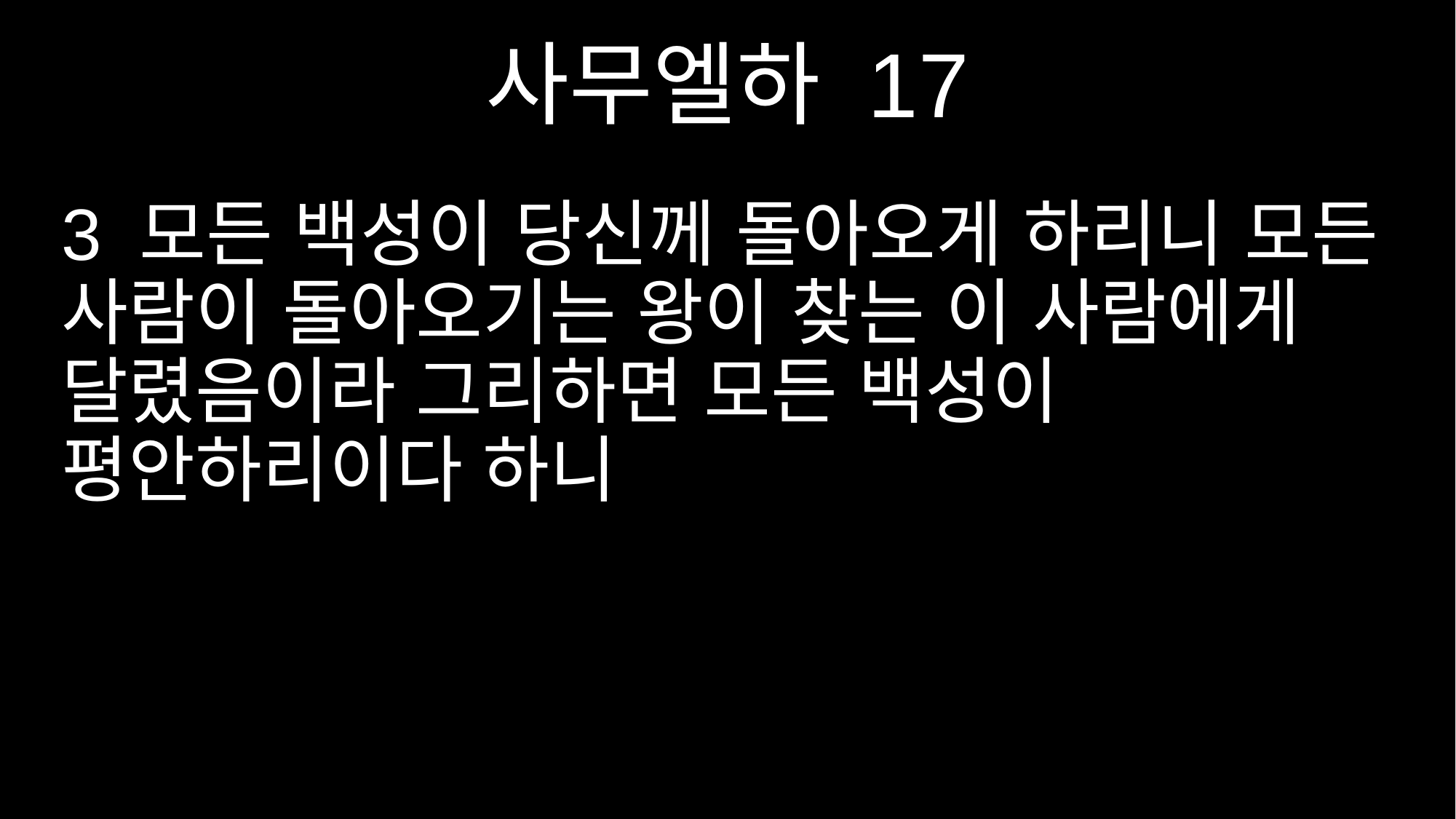

사무엘하 17
3 모든 백성이 당신께 돌아오게 하리니 모든 사람이 돌아오기는 왕이 찾는 이 사람에게 달렸음이라 그리하면 모든 백성이 평안하리이다 하니